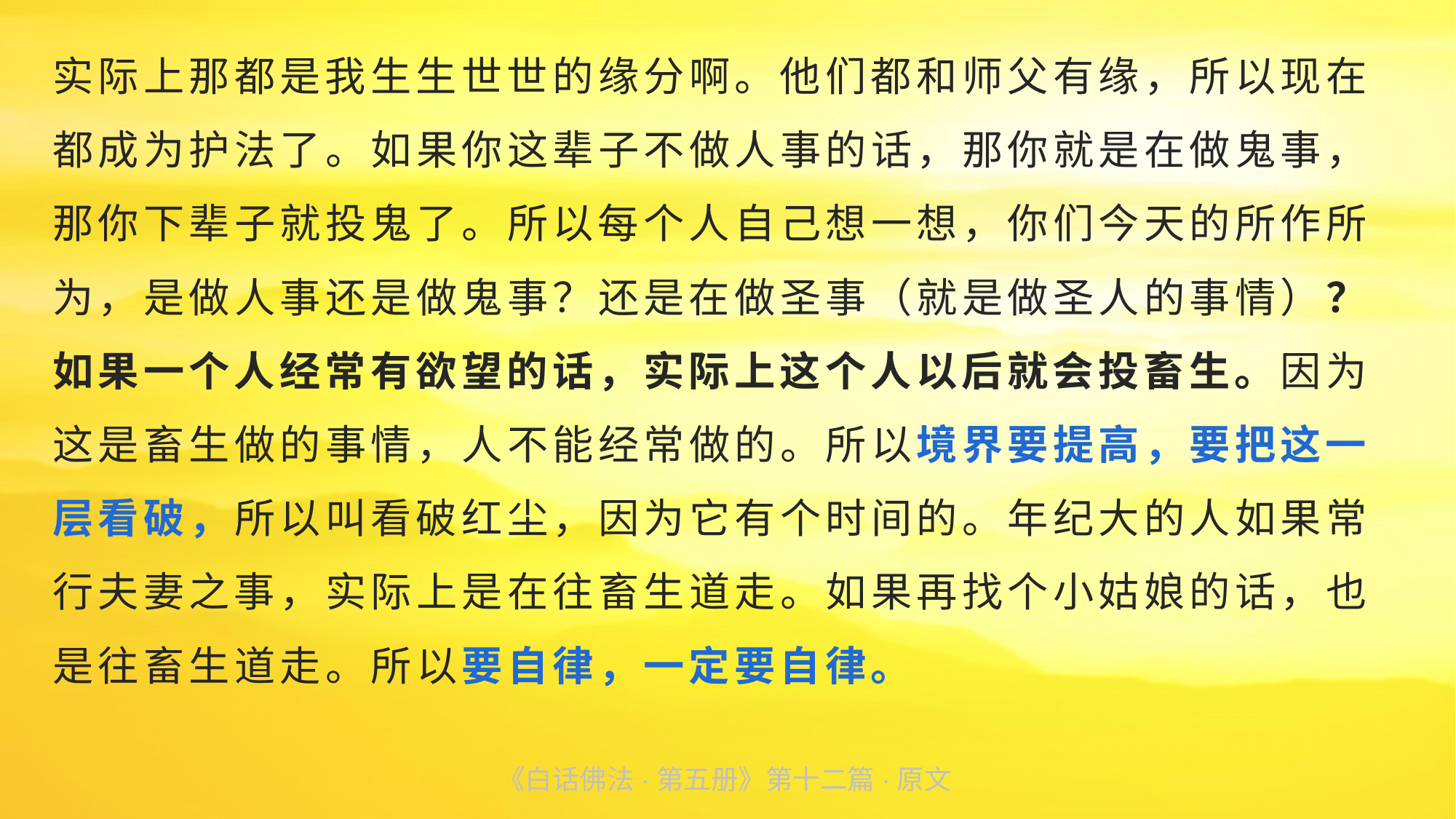

实际上那都是我生生世世的缘分啊。他们都和师父有缘，所以现在都成为护法了。如果你这辈子不做人事的话，那你就是在做鬼事，那你下辈子就投鬼了。所以每个人自己想一想，你们今天的所作所为，是做人事还是做鬼事？还是在做圣事（就是做圣人的事情）？如果一个人经常有欲望的话，实际上这个人以后就会投畜生。因为这是畜生做的事情，人不能经常做的。所以境界要提高，要把这一层看破，所以叫看破红尘，因为它有个时间的。年纪大的人如果常行夫妻之事，实际上是在往畜生道走。如果再找个小姑娘的话，也是往畜生道走。所以要自律，一定要自律。

《白话佛法·第五册》第十二篇·原文